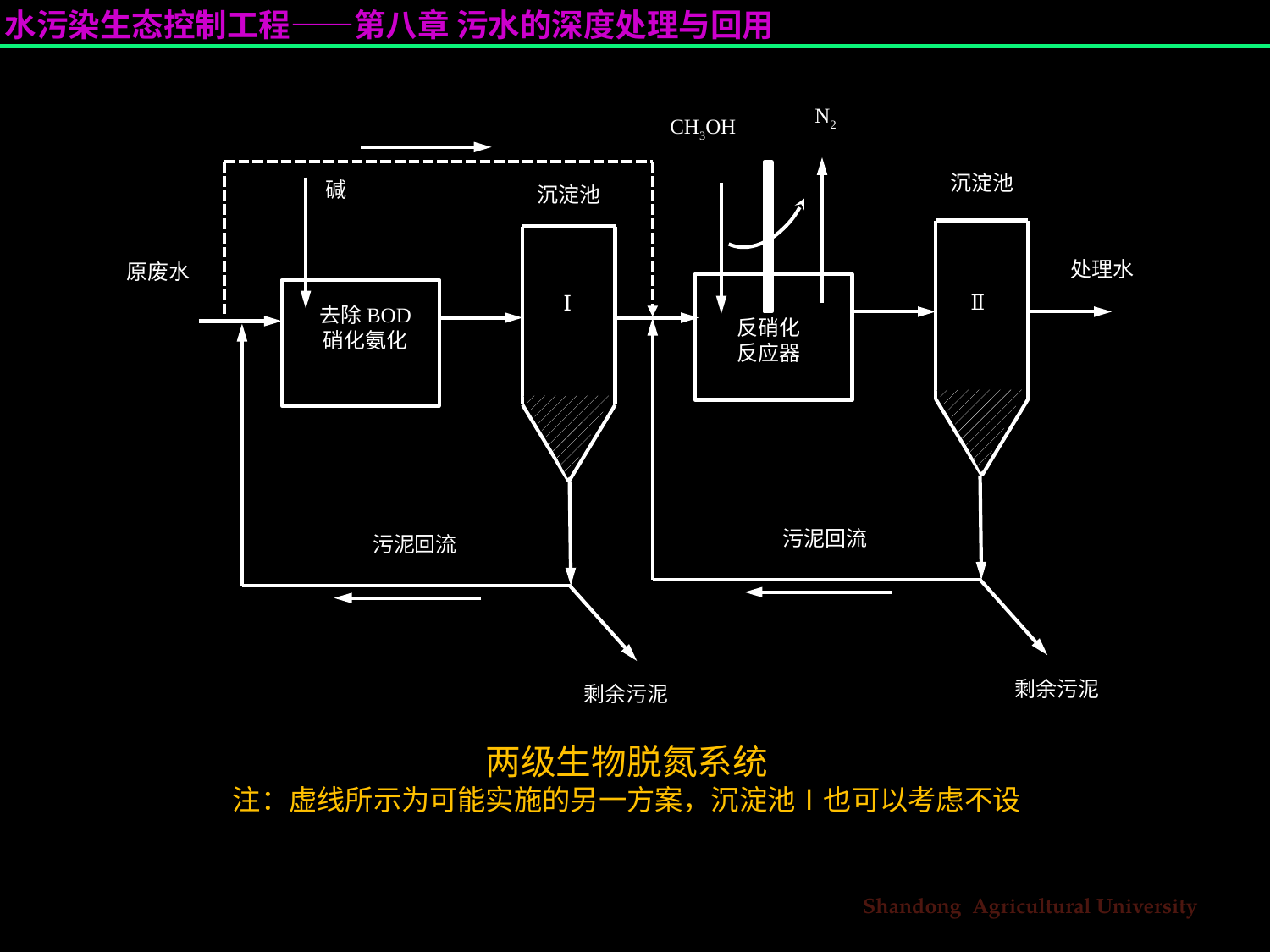

N2
CH3OH

沉淀池
碱
沉淀池

处理水
原废水

Ⅱ
Ⅰ
去除BOD
硝化氨化
反硝化
反应器
污泥回流
污泥回流
剩余污泥
剩余污泥
两级生物脱氮系统
注：虚线所示为可能实施的另一方案，沉淀池Ⅰ也可以考虑不设